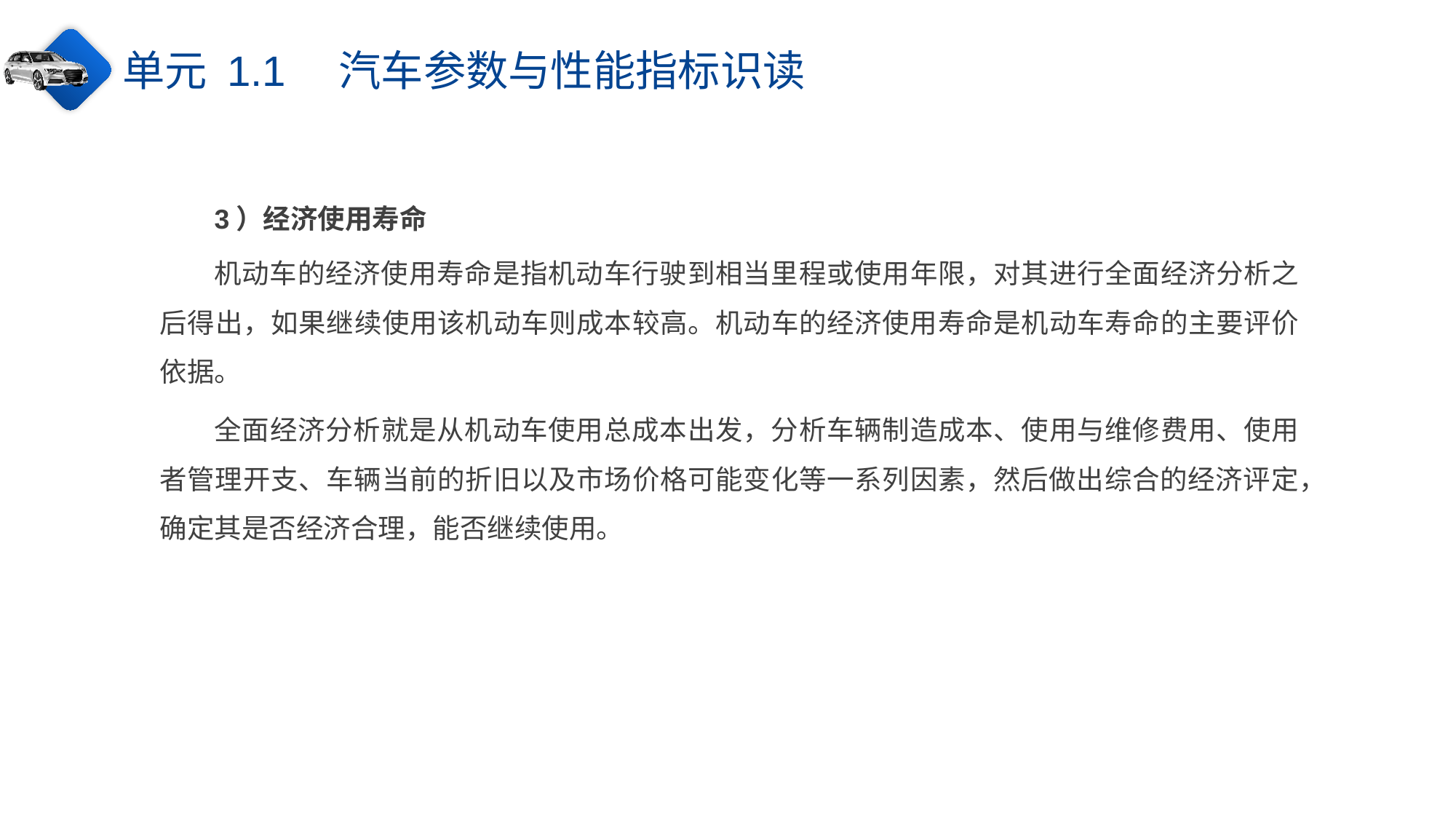

单元 1.1　汽车参数与性能指标识读
3）经济使用寿命
机动车的经济使用寿命是指机动车行驶到相当里程或使用年限，对其进行全面经济分析之后得出，如果继续使用该机动车则成本较高。机动车的经济使用寿命是机动车寿命的主要评价依据。
全面经济分析就是从机动车使用总成本出发，分析车辆制造成本、使用与维修费用、使用者管理开支、车辆当前的折旧以及市场价格可能变化等一系列因素，然后做出综合的经济评定，确定其是否经济合理，能否继续使用。